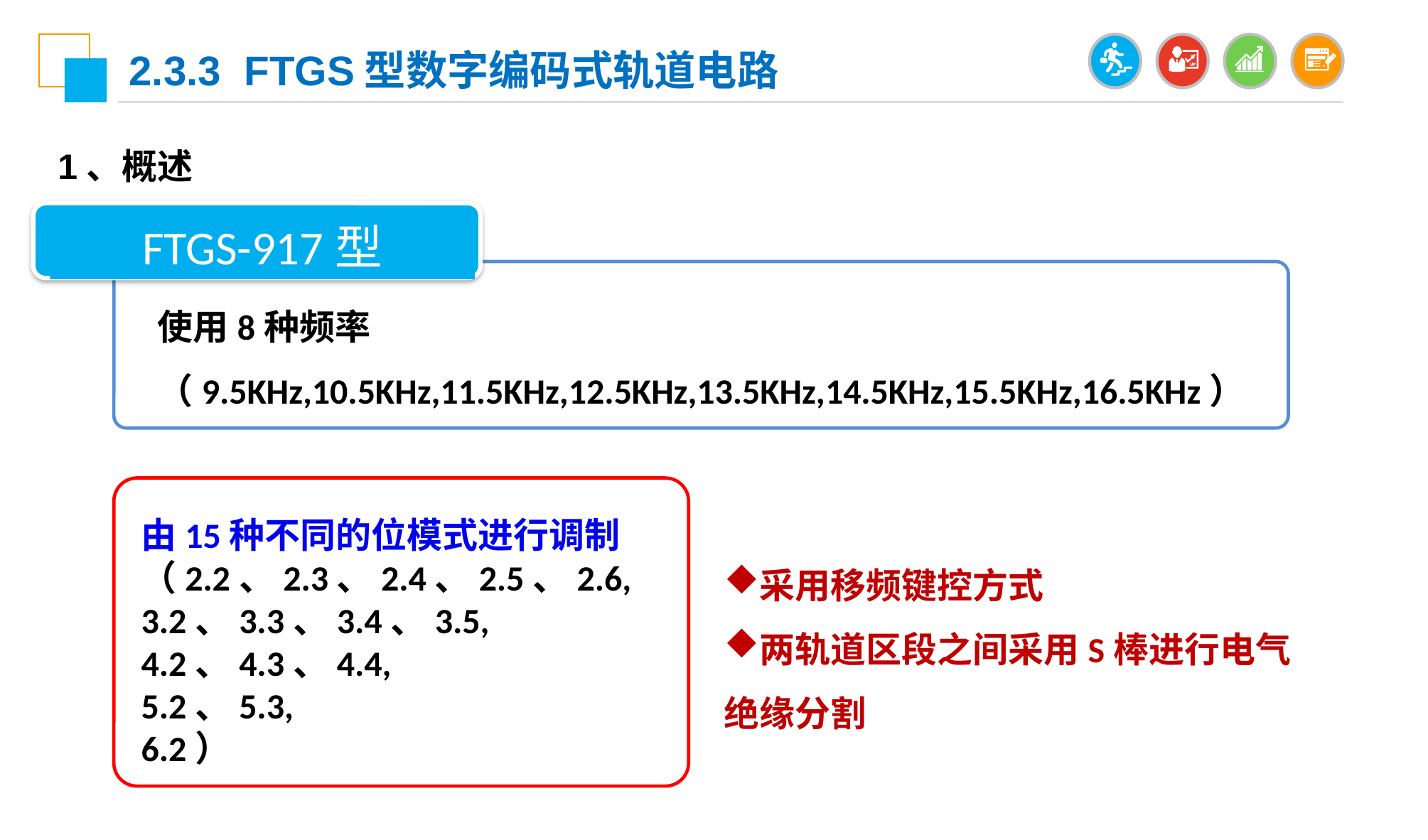

2.3.3  FTGS型数字编码式轨道电路
1、概述

FTGS-917型

使用8种频率（9.5KHz,10.5KHz,11.5KHz,12.5KHz,13.5KHz,14.5KHz,15.5KHz,16.5KHz）

由15种不同的位模式进行调制
（2.2、2.3、2.4、2.5、2.6,
3.2、3.3、3.4、3.5,
4.2、4.3、4.4,
5.2、5.3,
6.2）
采用移频键控方式
两轨道区段之间采用S棒进行电气绝缘分割